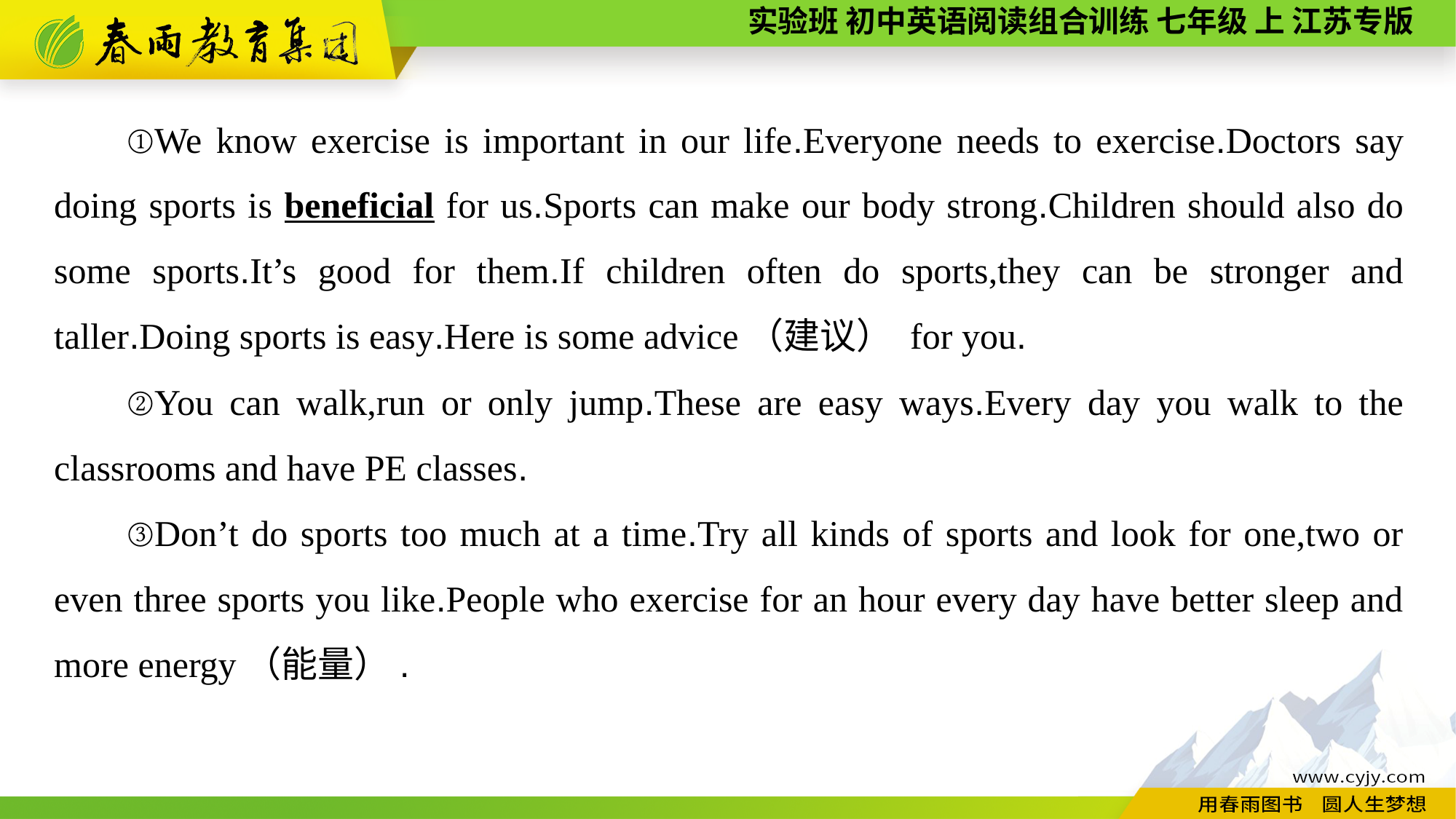

①We know exercise is important in our life.Everyone needs to exercise.Doctors say doing sports is beneficial for us.Sports can make our body strong.Children should also do some sports.It’s good for them.If children often do sports,they can be stronger and taller.Doing sports is easy.Here is some advice（建议） for you.
②You can walk,run or only jump.These are easy ways.Every day you walk to the classrooms and have PE classes.
③Don’t do sports too much at a time.Try all kinds of sports and look for one,two or even three sports you like.People who exercise for an hour every day have better sleep and more energy（能量）.